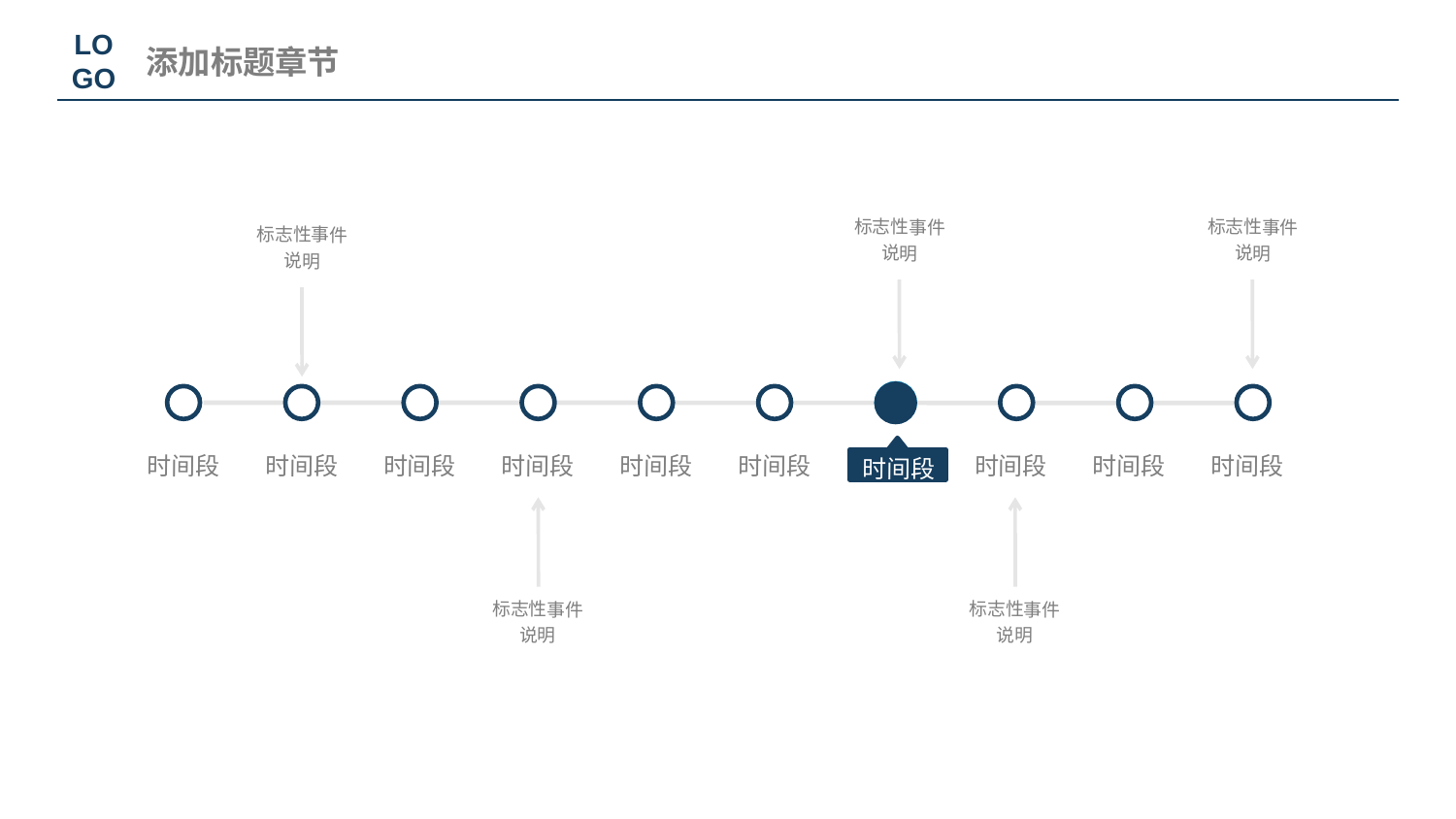

LO
GO
添加标题章节
标志性事件说明
标志性事件说明
标志性事件说明

时间段
时间段
时间段
时间段
时间段
时间段
时间段
时间段
时间段
时间段

标志性事件说明
标志性事件说明